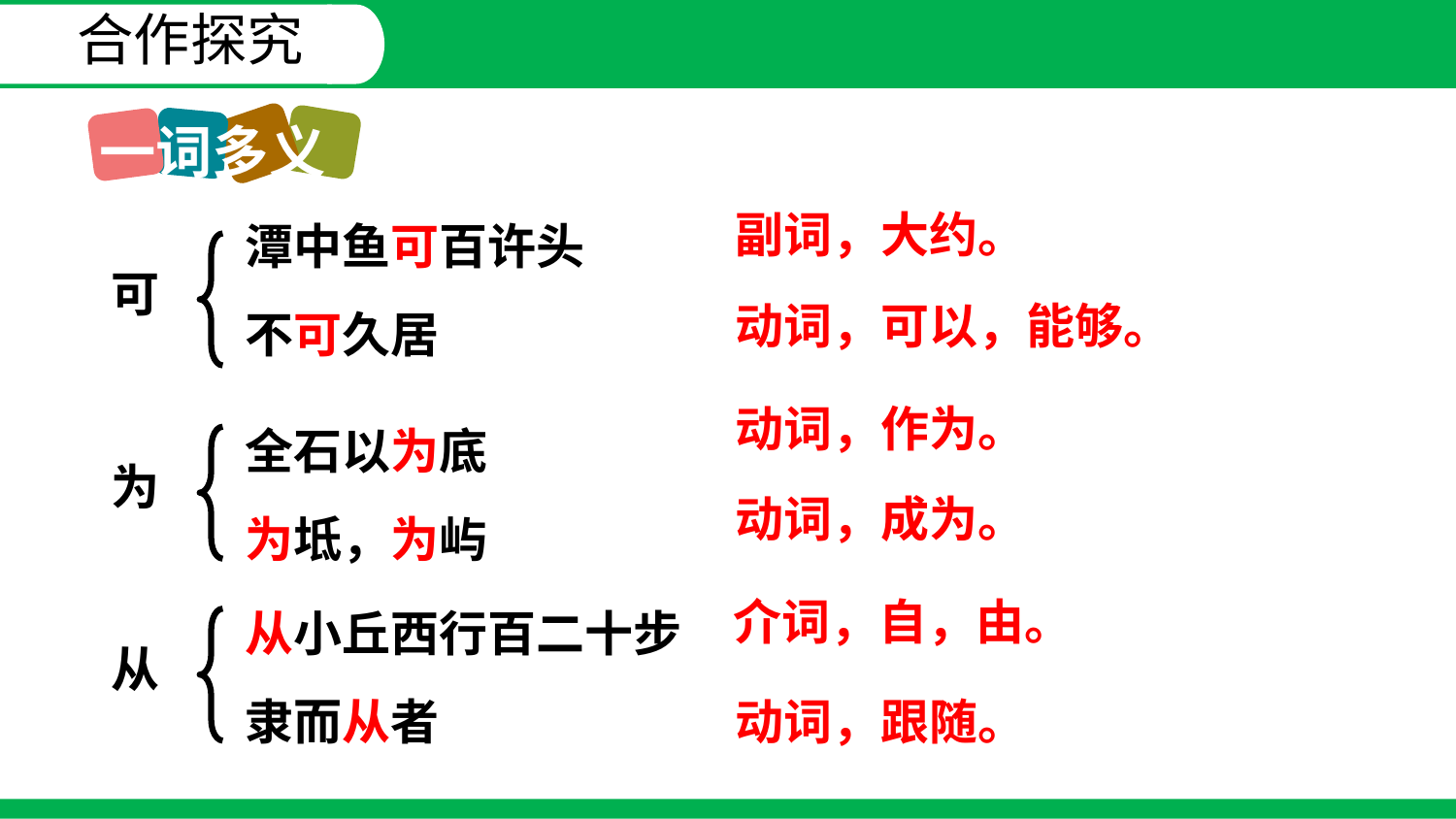

合作探究
一词多义

副词，大约。
潭中鱼可百许头
不可久居

可
动词，可以，能够。
动词，作为。
全石以为底
为坻，为屿

为
动词，成为。
介词，自，由。
从小丘西行百二十步
隶而从者

从
动词，跟随。